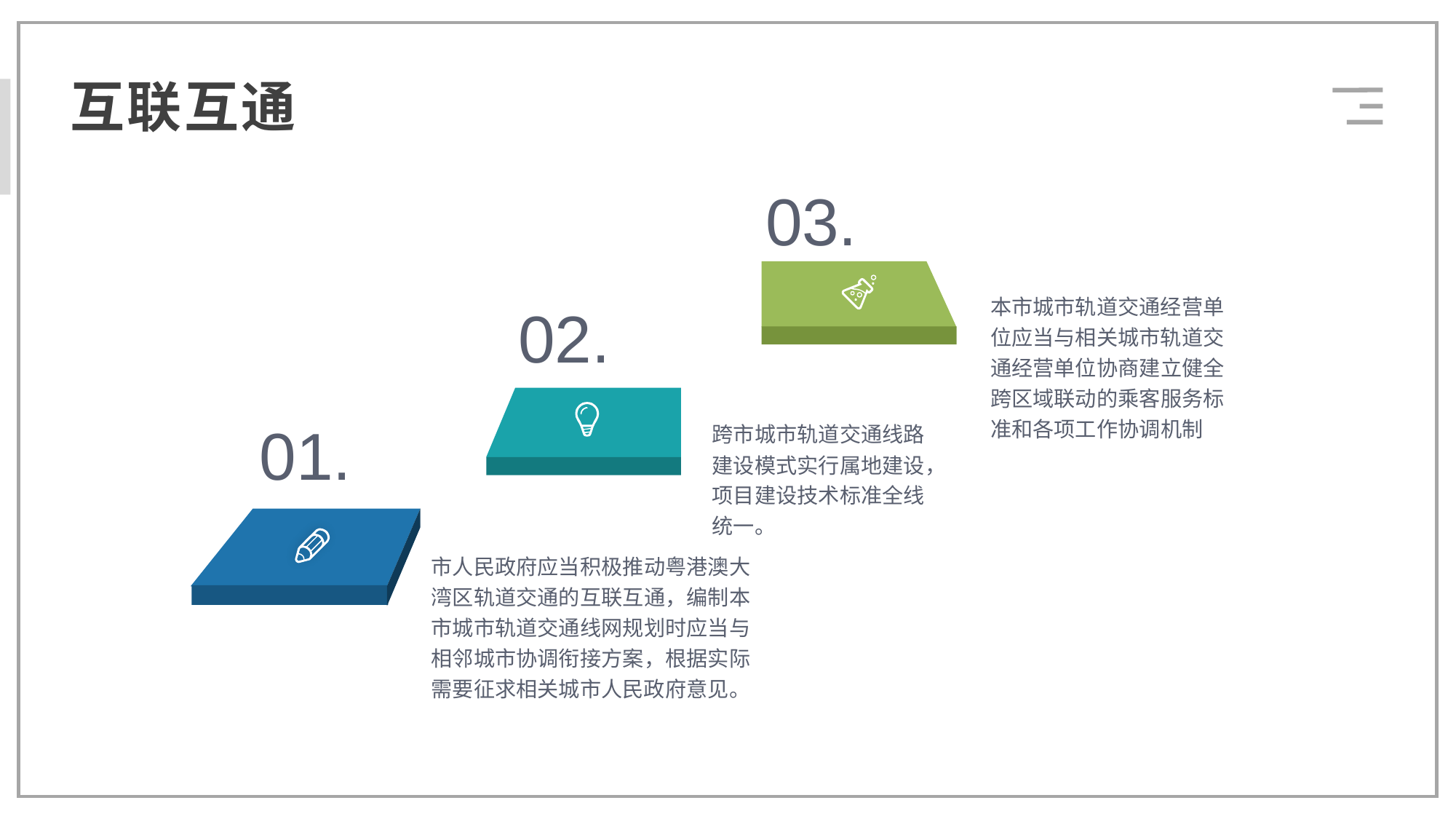

互联互通

03.

本市城市轨道交通经营单位应当与相关城市轨道交通经营单位协商建立健全跨区域联动的乘客服务标准和各项工作协调机制
02.

01.
跨市城市轨道交通线路建设模式实行属地建设，项目建设技术标准全线统一。

市人民政府应当积极推动粤港澳大湾区轨道交通的互联互通，编制本市城市轨道交通线网规划时应当与相邻城市协调衔接方案，根据实际需要征求相关城市人民政府意见。